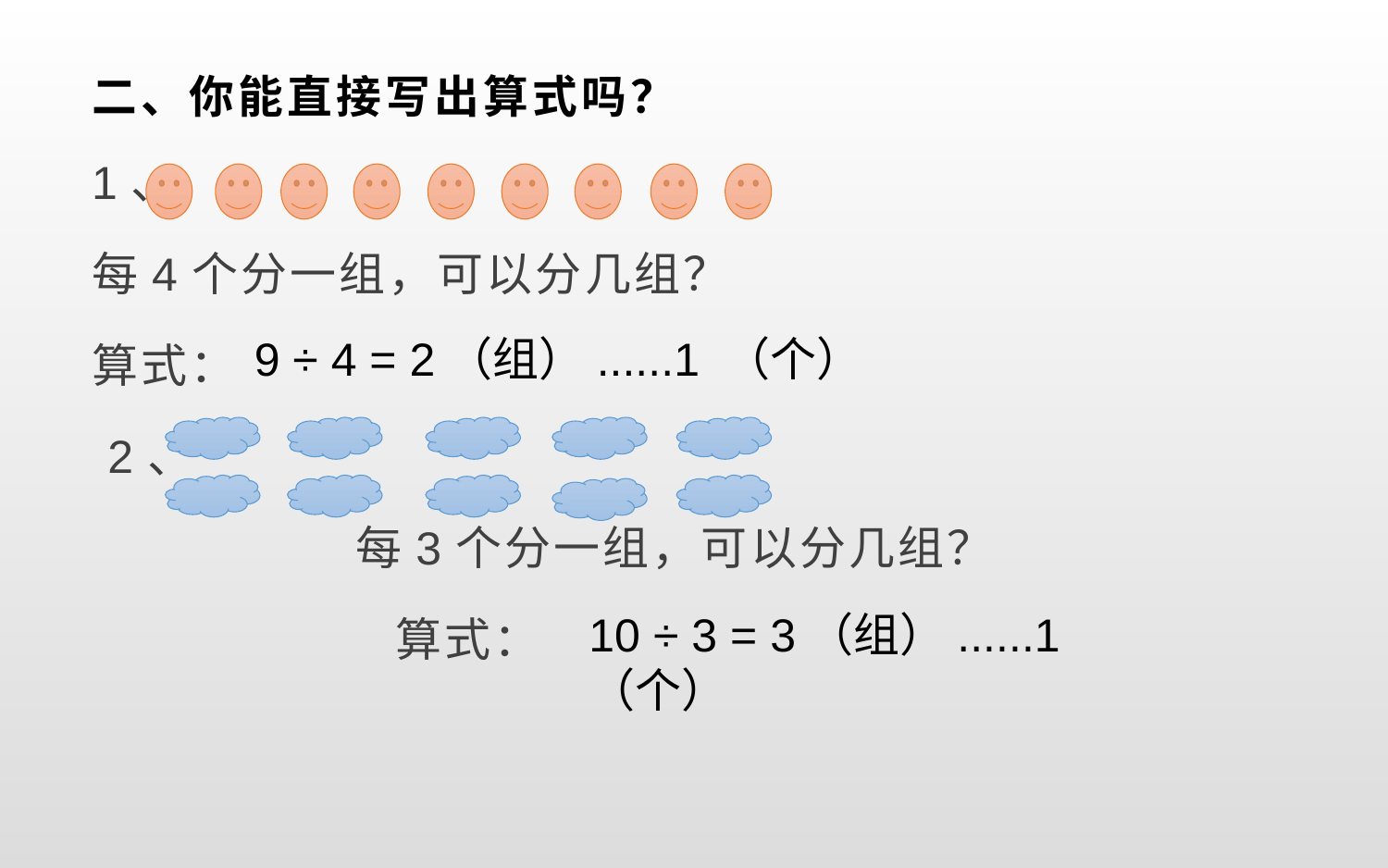

# 二、你能直接写出算式吗？
1、
每4个分一组，可以分几组？
算式：
 2、
                   每3个分一组，可以分几组？
                      算式：

9 ÷ 4 = 2（组）......1 （个）

10 ÷ 3 = 3（组）......1（个）